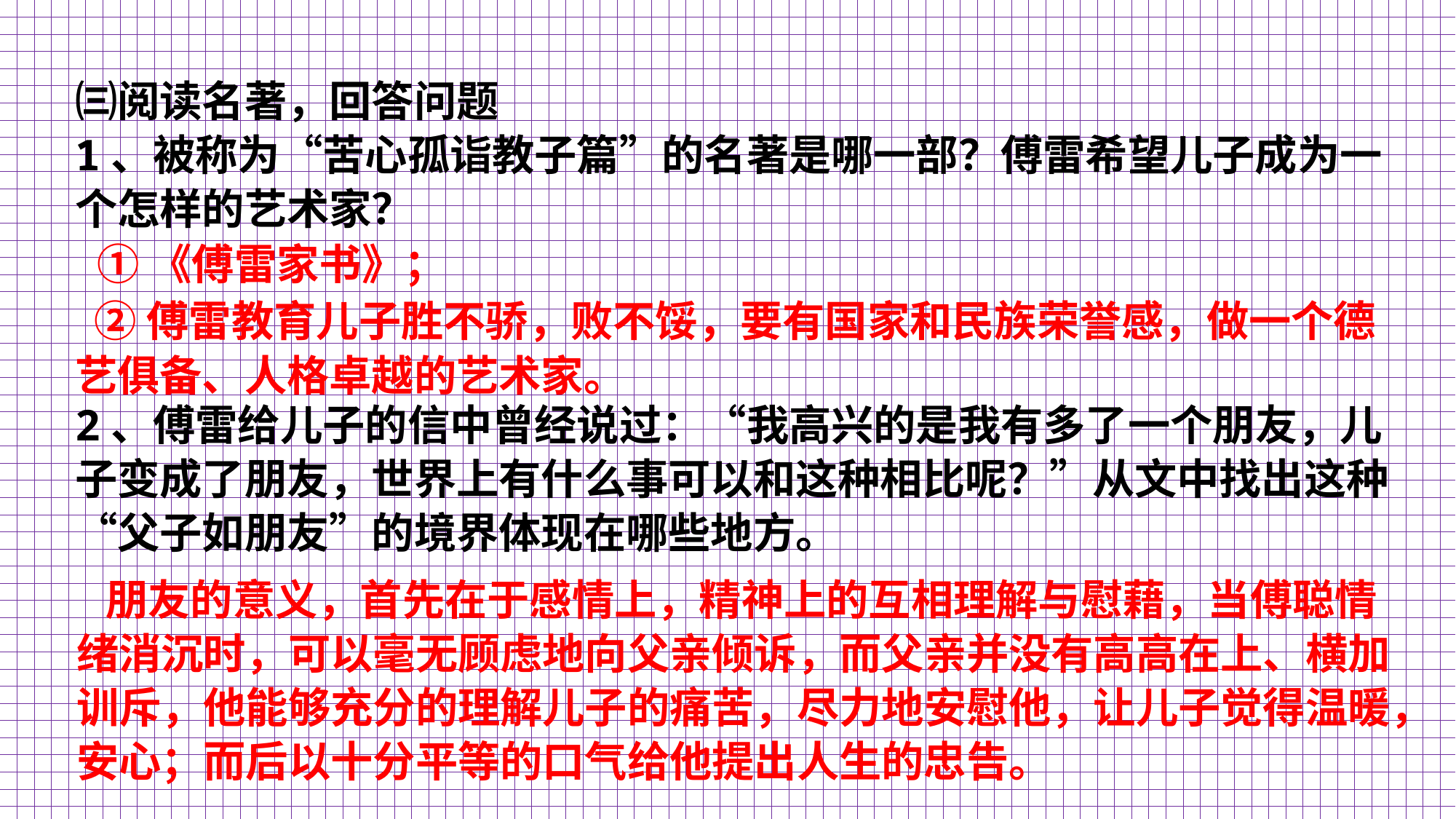

㈢阅读名著，回答问题
1、被称为“苦心孤诣教子篇”的名著是哪一部？傅雷希望儿子成为一个怎样的艺术家？

2、傅雷给儿子的信中曾经说过：“我高兴的是我有多了一个朋友，儿子变成了朋友，世界上有什么事可以和这种相比呢？”从文中找出这种“父子如朋友”的境界体现在哪些地方。
  ①《傅雷家书》；

  ②傅雷教育儿子胜不骄，败不馁，要有国家和民族荣誉感，做一个德艺俱备、人格卓越的艺术家。
  朋友的意义，首先在于感情上，精神上的互相理解与慰藉，当傅聪情绪消沉时，可以毫无顾虑地向父亲倾诉，而父亲并没有高高在上、横加训斥，他能够充分的理解儿子的痛苦，尽力地安慰他，让儿子觉得温暖，安心；而后以十分平等的口气给他提出人生的忠告。